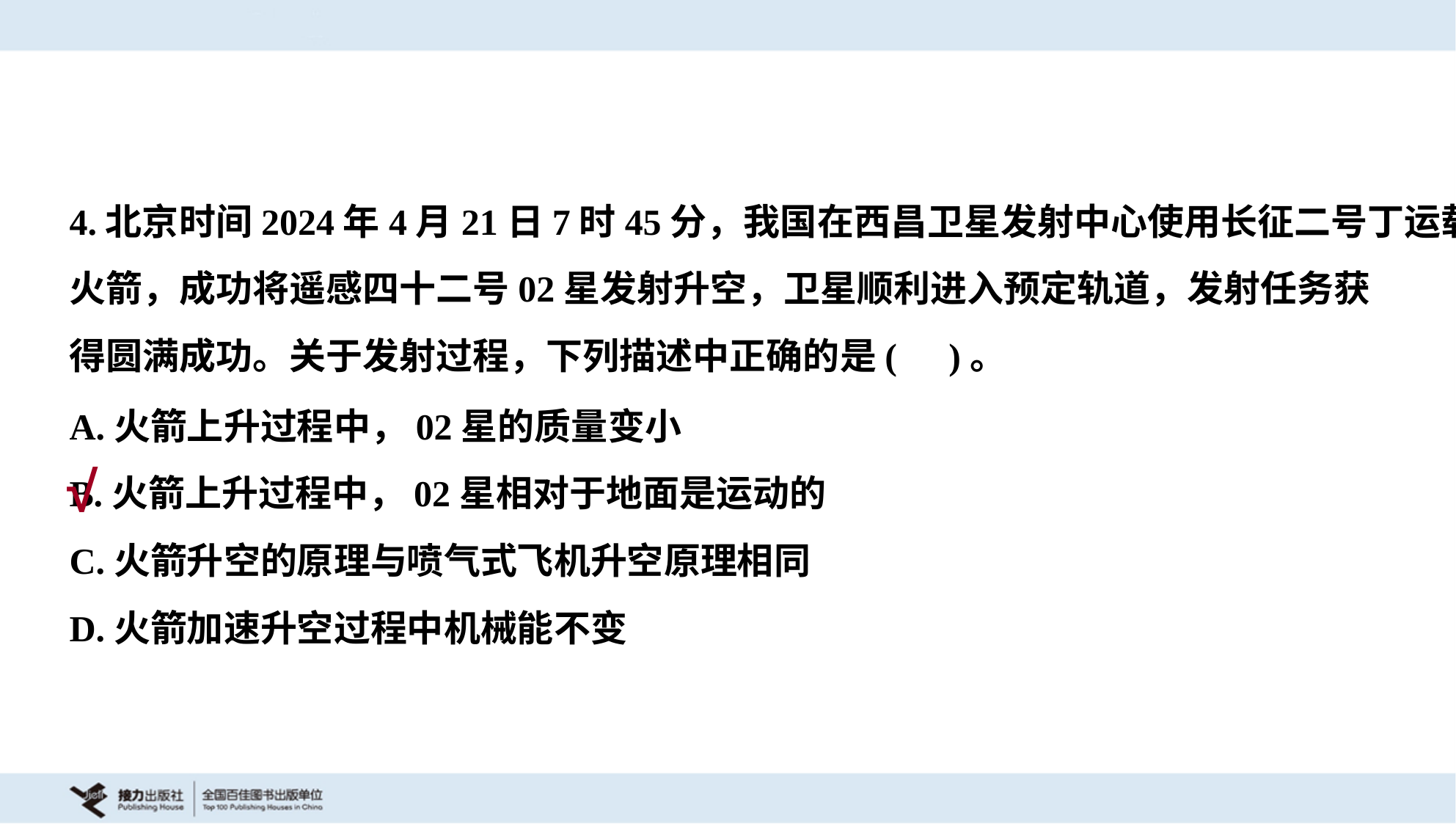

4.北京时间2024年4月21日7时45分，我国在西昌卫星发射中心使用长征二号丁运载
火箭，成功将遥感四十二号02星发射升空，卫星顺利进入预定轨道，发射任务获
得圆满成功。关于发射过程，下列描述中正确的是(     )。
A.火箭上升过程中，02星的质量变小
B.火箭上升过程中，02星相对于地面是运动的
C.火箭升空的原理与喷气式飞机升空原理相同
D.火箭加速升空过程中机械能不变
√